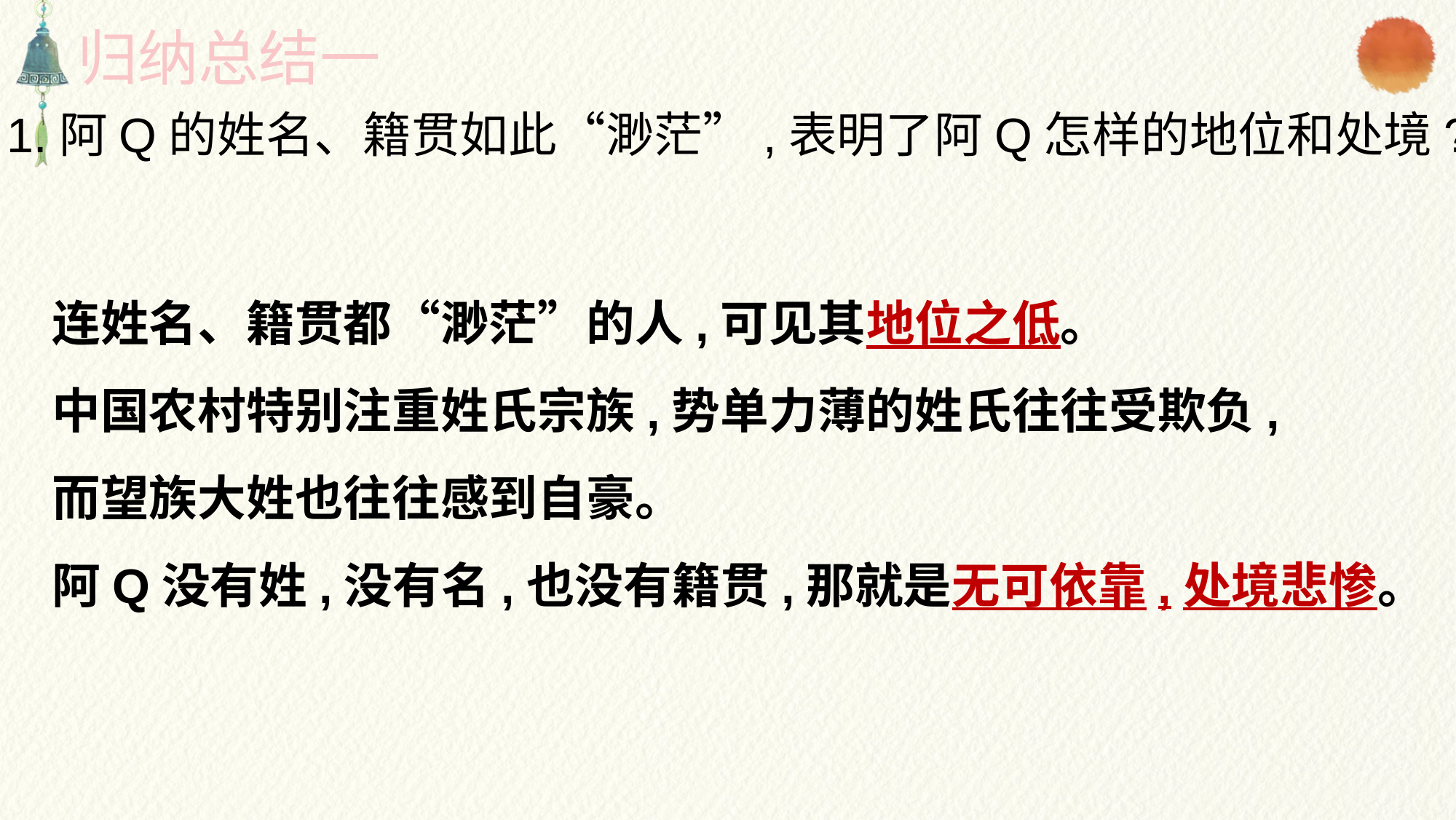

归纳总结一
1.阿Q的姓名、籍贯如此“渺茫”,表明了阿Q怎样的地位和处境?
连姓名、籍贯都“渺茫”的人,可见其地位之低。
中国农村特别注重姓氏宗族,势单力薄的姓氏往往受欺负,
而望族大姓也往往感到自豪。
阿Q没有姓,没有名,也没有籍贯,那就是无可依靠,处境悲惨。